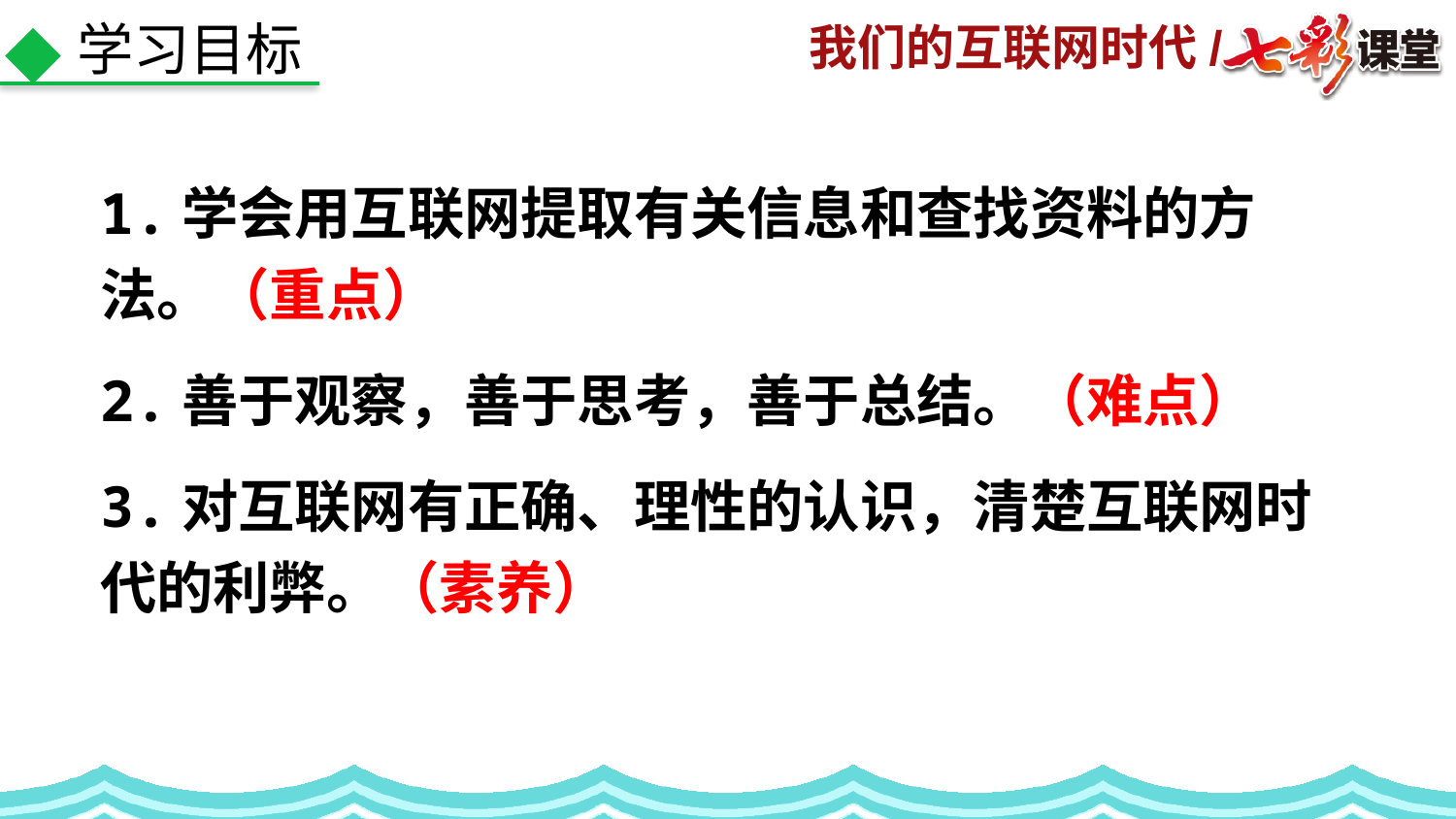

学习目标

1.学会用互联网提取有关信息和查找资料的方法。（重点）
2.善于观察，善于思考，善于总结。（难点）
3.对互联网有正确、理性的认识，清楚互联网时代的利弊。（素养）